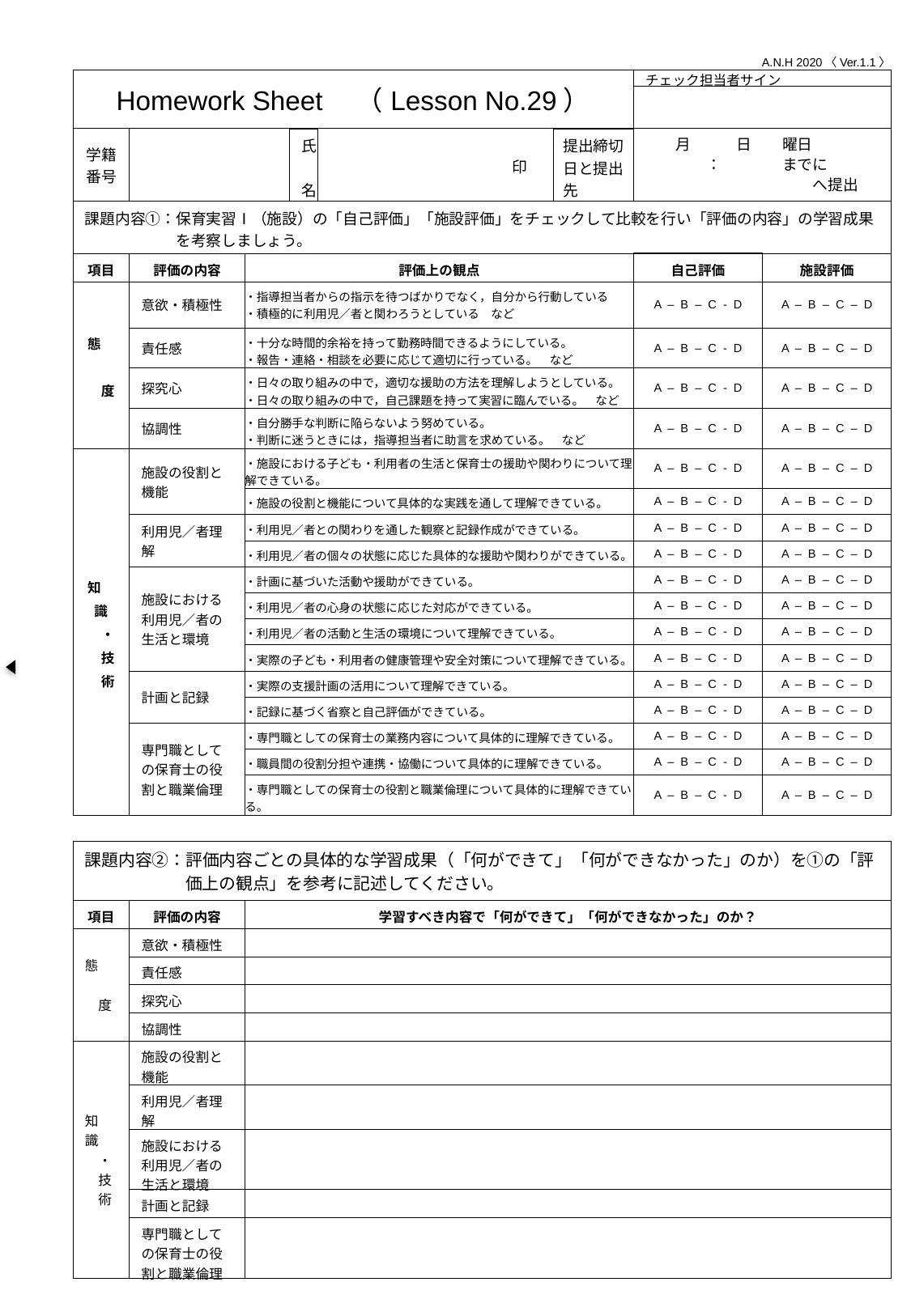

A.N.H 2020〈Ver.1.1〉
| Homework Sheet　（Lesson No.29） |  |  |  |  |  | チェック担当者サイン |  |
| --- | --- | --- | --- | --- | --- | --- | --- |
|  |  |  |  |  |  |  |  |
| 学籍番号 |  |  | 氏　名 | 印 | 提出締切日と提出先 | 月　　　日　　曜日 　　　　：　　　　までに 　　　　　　　　　　　へ提出 |  |
| 課題内容①：保育実習Ⅰ（施設）の「自己評価」「施設評価」をチェックして比較を行い「評価の内容」の学習成果 　　　　　　を考察しましょう。 |  |  |  |  |  |  |  |
| 項目 | 評価の内容 | 評価上の観点 |  |  |  | 自己評価 | 施設評価 |
| 態　　　　度 | 意欲・積極性 | ・指導担当者からの指示を待つばかりでなく，自分から行動している ・積極的に利用児／者と関わろうとしている　など |  |  |  | A – B – C - D | A – B – C – D |
|  | 責任感 | ・十分な時間的余裕を持って勤務時間できるようにしている。 ・報告・連絡・相談を必要に応じて適切に行っている。　など |  |  |  | A – B – C - D | A – B – C – D |
|  | 探究心 | ・日々の取り組みの中で，適切な援助の方法を理解しようとしている。 ・日々の取り組みの中で，自己課題を持って実習に臨んでいる。　など |  |  |  | A – B – C - D | A – B – C – D |
|  | 協調性 | ・自分勝手な判断に陥らないよう努めている。 ・判断に迷うときには，指導担当者に助言を求めている。　など |  |  |  | A – B – C - D | A – B – C – D |
| 知　識　・　技　術 | 施設の役割と 機能 | ・施設における子ども・利用者の生活と保育士の援助や関わりについて理解できている。 |  |  |  | A – B – C - D | A – B – C – D |
|  |  | ・施設の役割と機能について具体的な実践を通して理解できている。 |  |  |  | A – B – C - D | A – B – C – D |
|  | 利用児／者理解 | ・利用児／者との関わりを通した観察と記録作成ができている。 |  |  |  | A – B – C - D | A – B – C – D |
|  |  | ・利用児／者の個々の状態に応じた具体的な援助や関わりができている。 |  |  |  | A – B – C - D | A – B – C – D |
|  | 施設における利用児／者の生活と環境 | ・計画に基づいた活動や援助ができている。 |  |  |  | A – B – C - D | A – B – C – D |
|  |  | ・利用児／者の心身の状態に応じた対応ができている。 |  |  |  | A – B – C - D | A – B – C – D |
|  |  | ・利用児／者の活動と生活の環境について理解できている。 |  |  |  | A – B – C - D | A – B – C – D |
|  |  | ・実際の子ども・利用者の健康管理や安全対策について理解できている。 |  |  |  | A – B – C - D | A – B – C – D |
|  | 計画と記録 | ・実際の支援計画の活用について理解できている。 |  |  |  | A – B – C - D | A – B – C – D |
|  |  | ・記録に基づく省察と自己評価ができている。 |  |  |  | A – B – C - D | A – B – C – D |
|  | 専門職としての保育士の役割と職業倫理 | ・専門職としての保育士の業務内容について具体的に理解できている。 |  |  |  | A – B – C - D | A – B – C – D |
|  |  | ・職員間の役割分担や連携・協働について具体的に理解できている。 |  |  |  | A – B – C - D | A – B – C – D |
|  |  | ・専門職としての保育士の役割と職業倫理について具体的に理解できている。 |  |  |  | A – B – C - D | A – B – C – D |
|  |  |  |  |  |  |  |  |
| 課題内容②：評価内容ごとの具体的な学習成果（「何ができて」「何ができなかった」のか）を①の「評 　　　　　　価上の観点」を参考に記述してください。 |  |  |  |  |  |  |  |
| 項目 | 評価の内容 | 学習すべき内容で「何ができて」「何ができなかった」のか？ |  |  |  |  |  |
| 態　　　　度 | 意欲・積極性 |  |  |  |  |  |  |
|  | 責任感 |  |  |  |  |  |  |
|  | 探究心 |  |  |  |  |  |  |
|  | 協調性 |  |  |  |  |  |  |
| 知　識　・　技　術 | 施設の役割と機能 |  |  |  |  |  |  |
|  | 利用児／者理解 |  |  |  |  |  |  |
|  | 施設における利用児／者の生活と環境 |  |  |  |  |  |  |
|  | 計画と記録 |  |  |  |  |  |  |
|  | 専門職としての保育士の役割と職業倫理 |  |  |  |  |  |  |